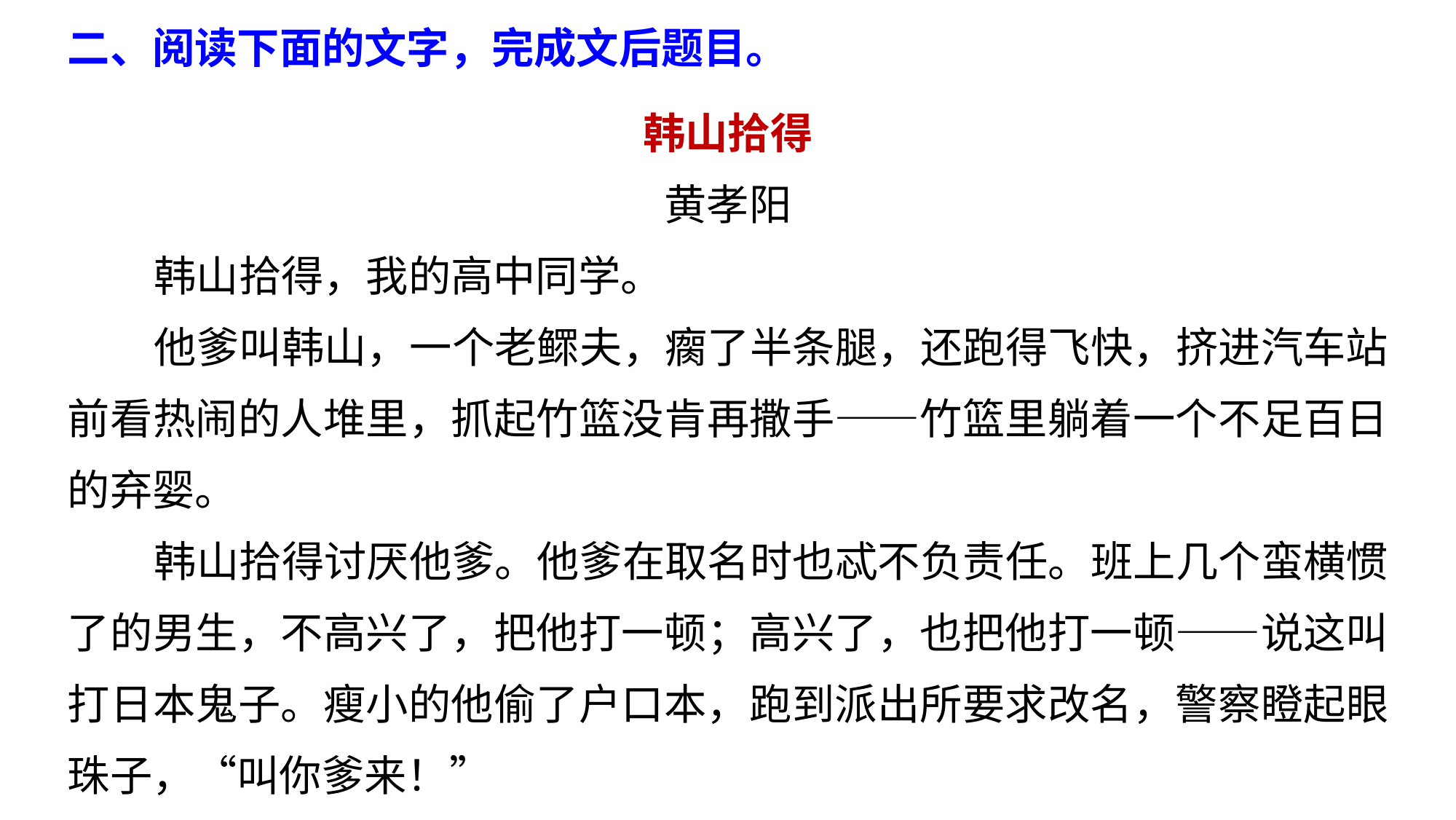

二、阅读下面的文字，完成文后题目。
韩山拾得
黄孝阳
韩山拾得，我的高中同学。
他爹叫韩山，一个老鳏夫，瘸了半条腿，还跑得飞快，挤进汽车站前看热闹的人堆里，抓起竹篮没肯再撒手——竹篮里躺着一个不足百日的弃婴。
韩山拾得讨厌他爹。他爹在取名时也忒不负责任。班上几个蛮横惯了的男生，不高兴了，把他打一顿；高兴了，也把他打一顿——说这叫打日本鬼子。瘦小的他偷了户口本，跑到派出所要求改名，警察瞪起眼珠子，“叫你爹来！”